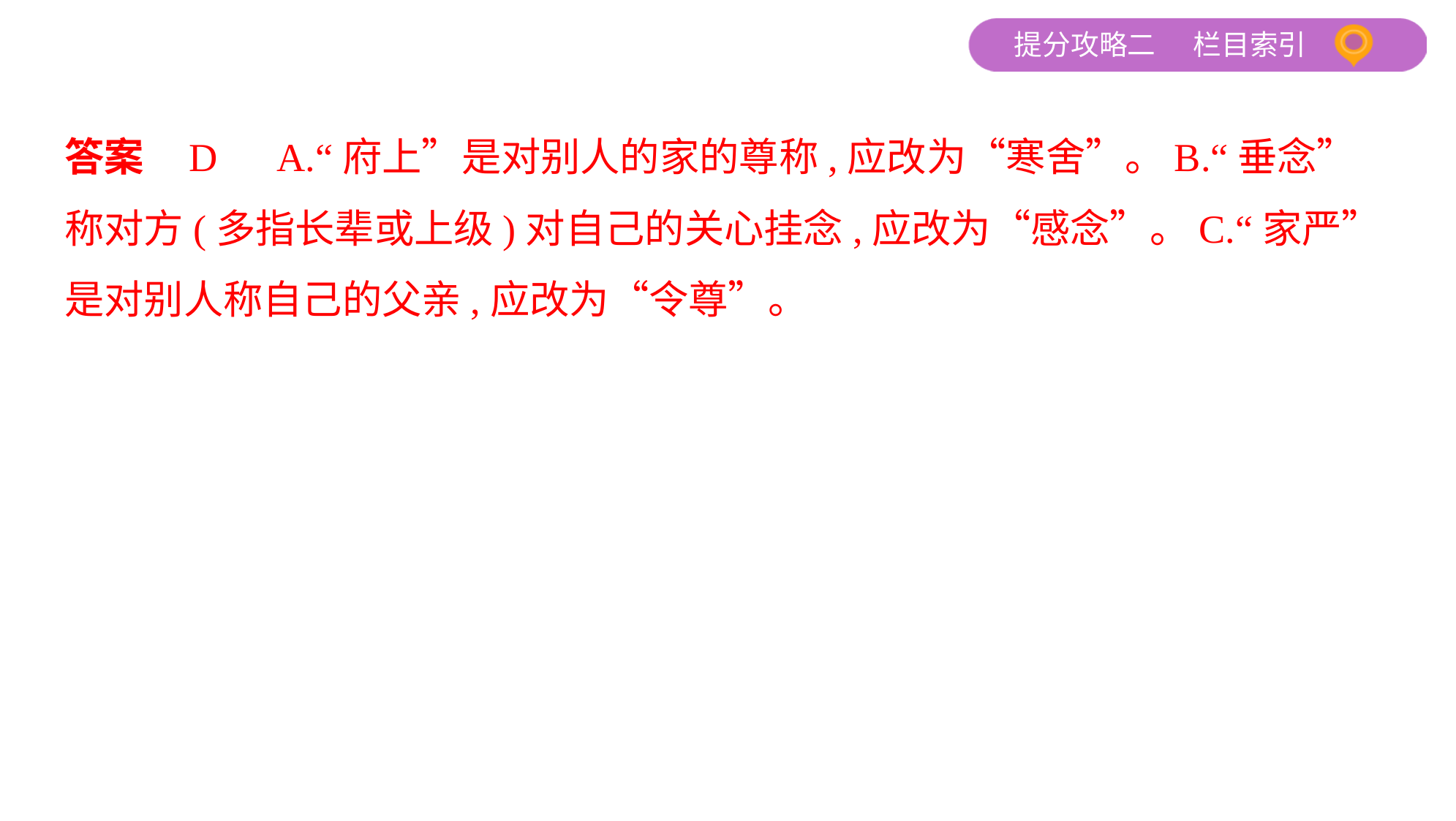

答案    D　A.“府上”是对别人的家的尊称,应改为“寒舍”。B.“垂念”
称对方(多指长辈或上级)对自己的关心挂念,应改为“感念”。C.“家严”
是对别人称自己的父亲,应改为“令尊”。